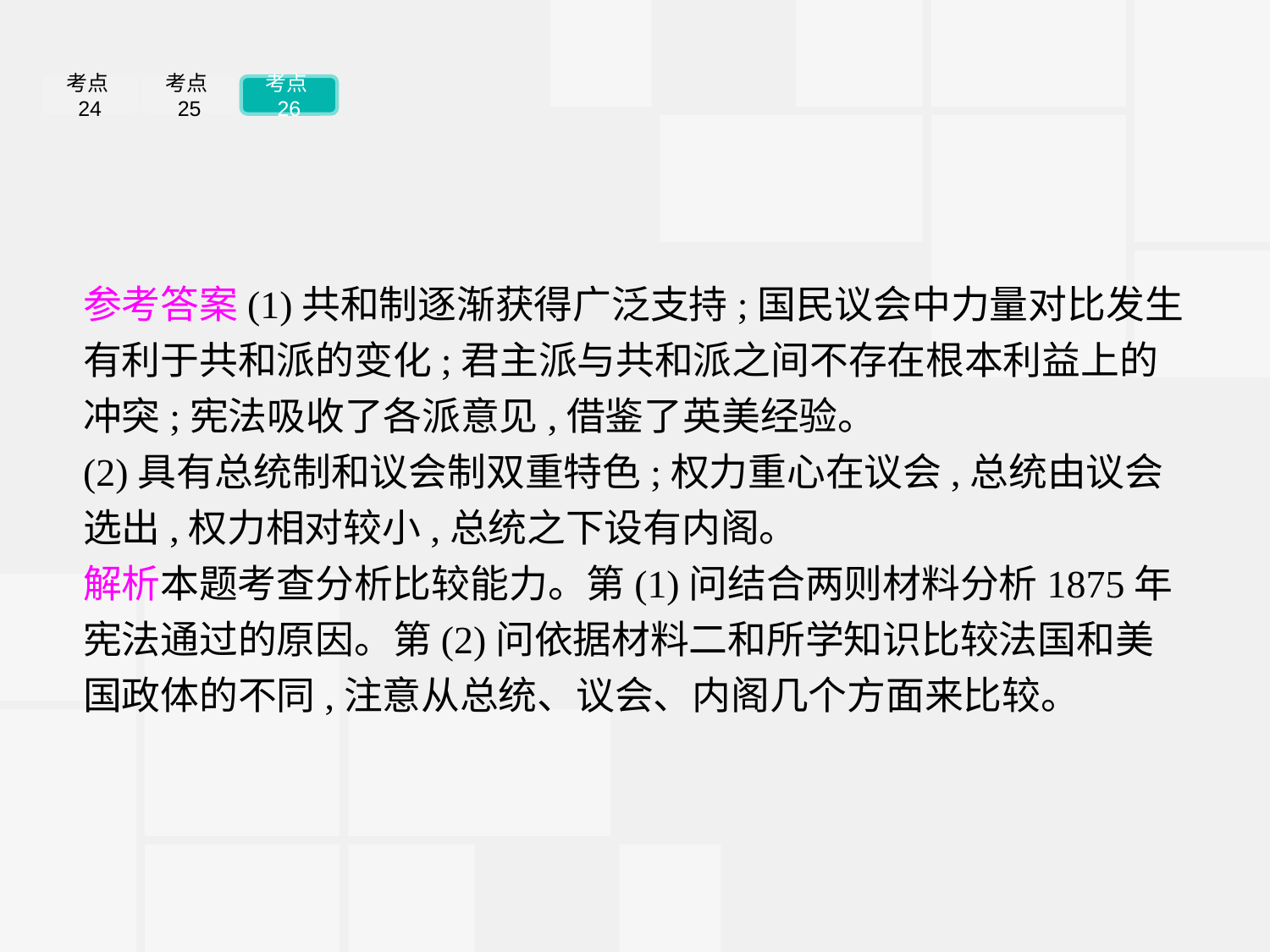

考点24
考点25
考点26
参考答案(1)共和制逐渐获得广泛支持;国民议会中力量对比发生有利于共和派的变化;君主派与共和派之间不存在根本利益上的冲突;宪法吸收了各派意见,借鉴了英美经验。
(2)具有总统制和议会制双重特色;权力重心在议会,总统由议会选出,权力相对较小,总统之下设有内阁。
解析本题考查分析比较能力。第(1)问结合两则材料分析1875年宪法通过的原因。第(2)问依据材料二和所学知识比较法国和美国政体的不同,注意从总统、议会、内阁几个方面来比较。